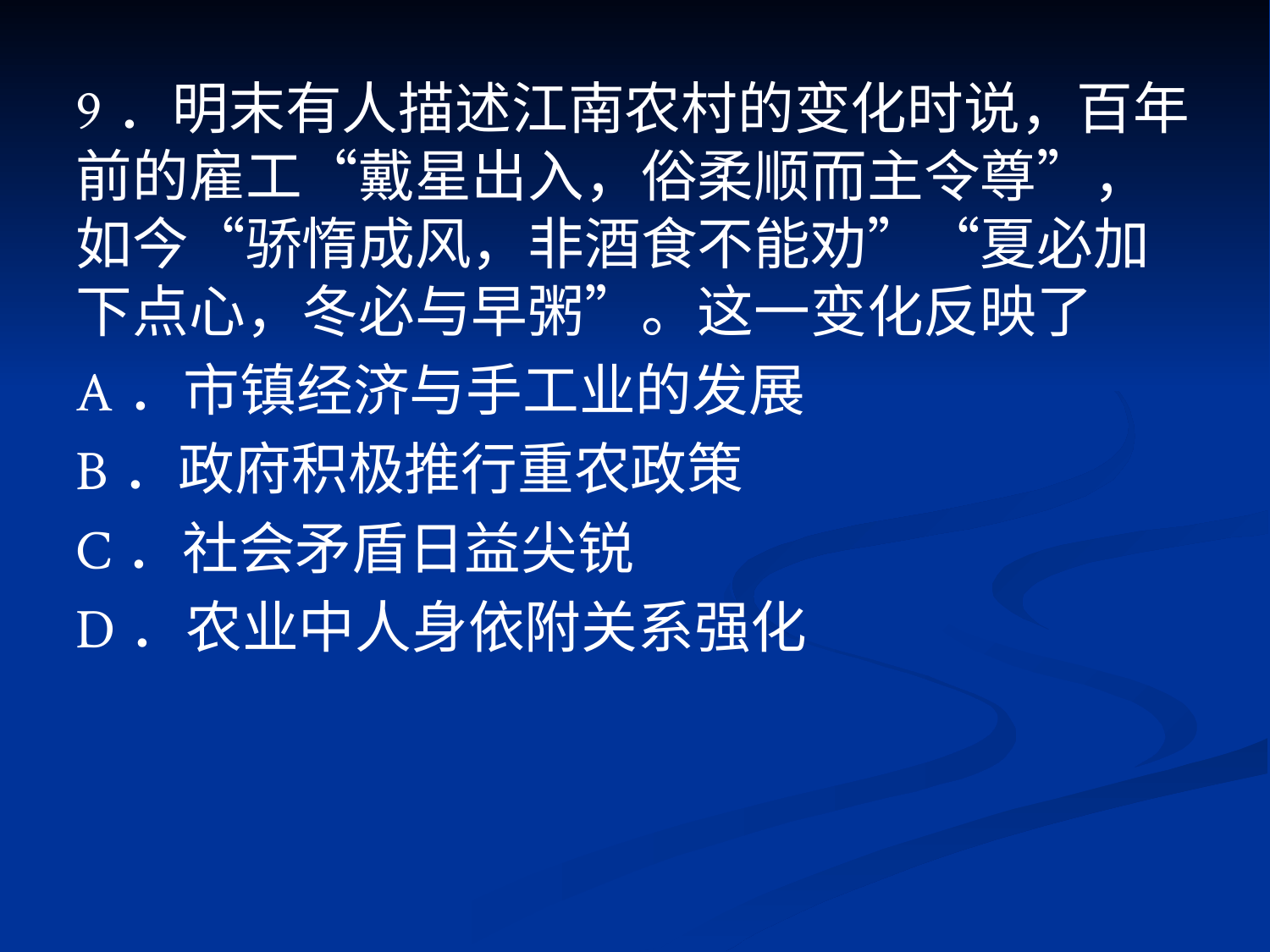

9．明末有人描述江南农村的变化时说，百年前的雇工“戴星出入，俗柔顺而主令尊”，如今“骄惰成风，非酒食不能劝”“夏必加下点心，冬必与早粥”。这一变化反映了
A．市镇经济与手工业的发展
B．政府积极推行重农政策
C．社会矛盾日益尖锐
D．农业中人身依附关系强化